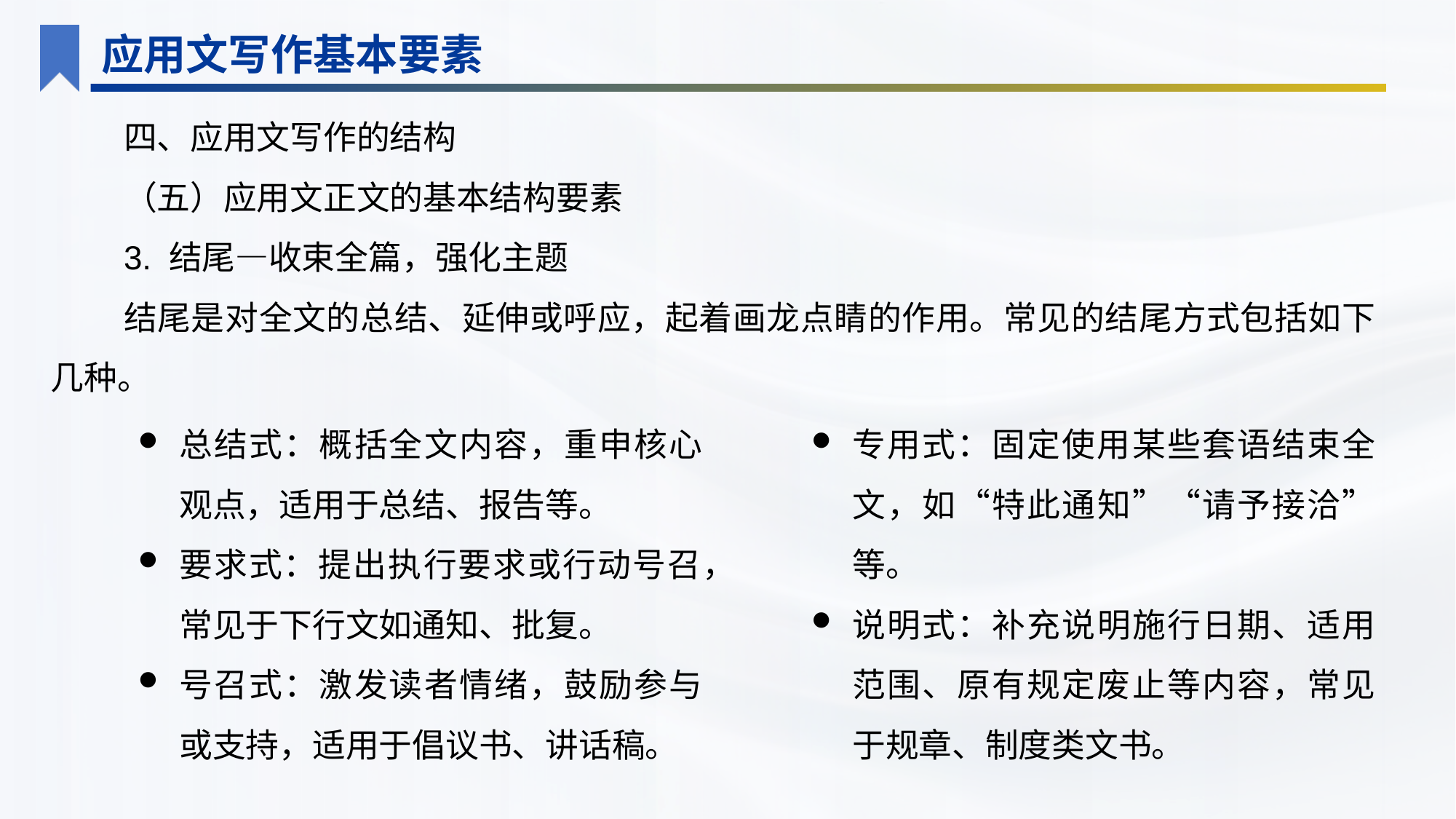

应用文写作基本要素
四、应用文写作的结构
（五）应用文正文的基本结构要素
3. 结尾—收束全篇，强化主题
结尾是对全文的总结、延伸或呼应，起着画龙点睛的作用。常见的结尾方式包括如下几种。
总结式：概括全文内容，重申核心观点，适用于总结、报告等。
要求式：提出执行要求或行动号召，常见于下行文如通知、批复。
号召式：激发读者情绪，鼓励参与或支持，适用于倡议书、讲话稿。
专用式：固定使用某些套语结束全文，如“特此通知”“请予接洽”等。
说明式：补充说明施行日期、适用范围、原有规定废止等内容，常见于规章、制度类文书。